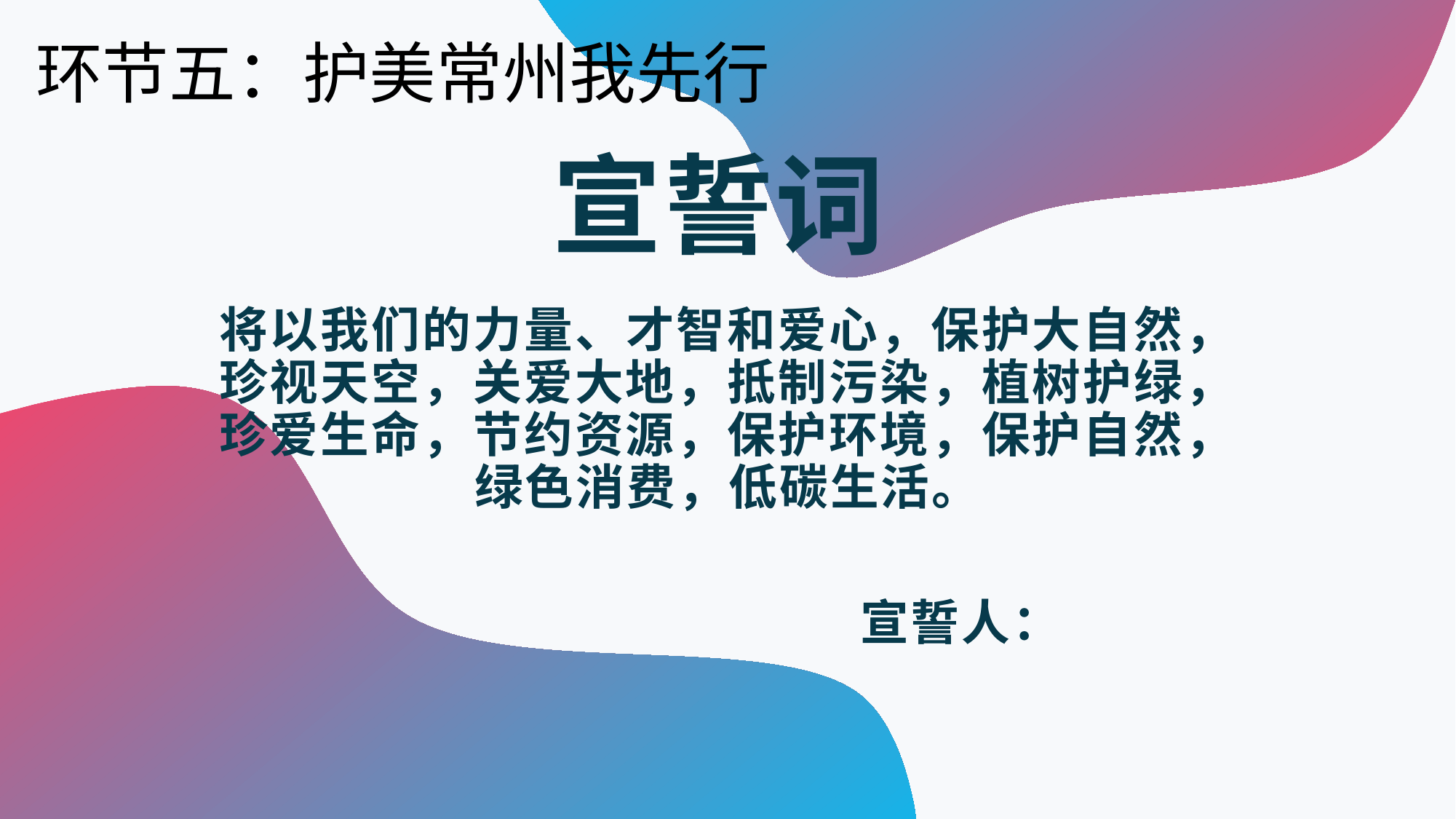

环节五：护美常州我先行
# 宣誓词
将以我们的力量、才智和爱心，保护大自然，珍视天空，关爱大地，抵制污染，植树护绿，珍爱生命，节约资源，保护环境，保护自然，绿色消费，低碳生活。

                                  宣誓人：